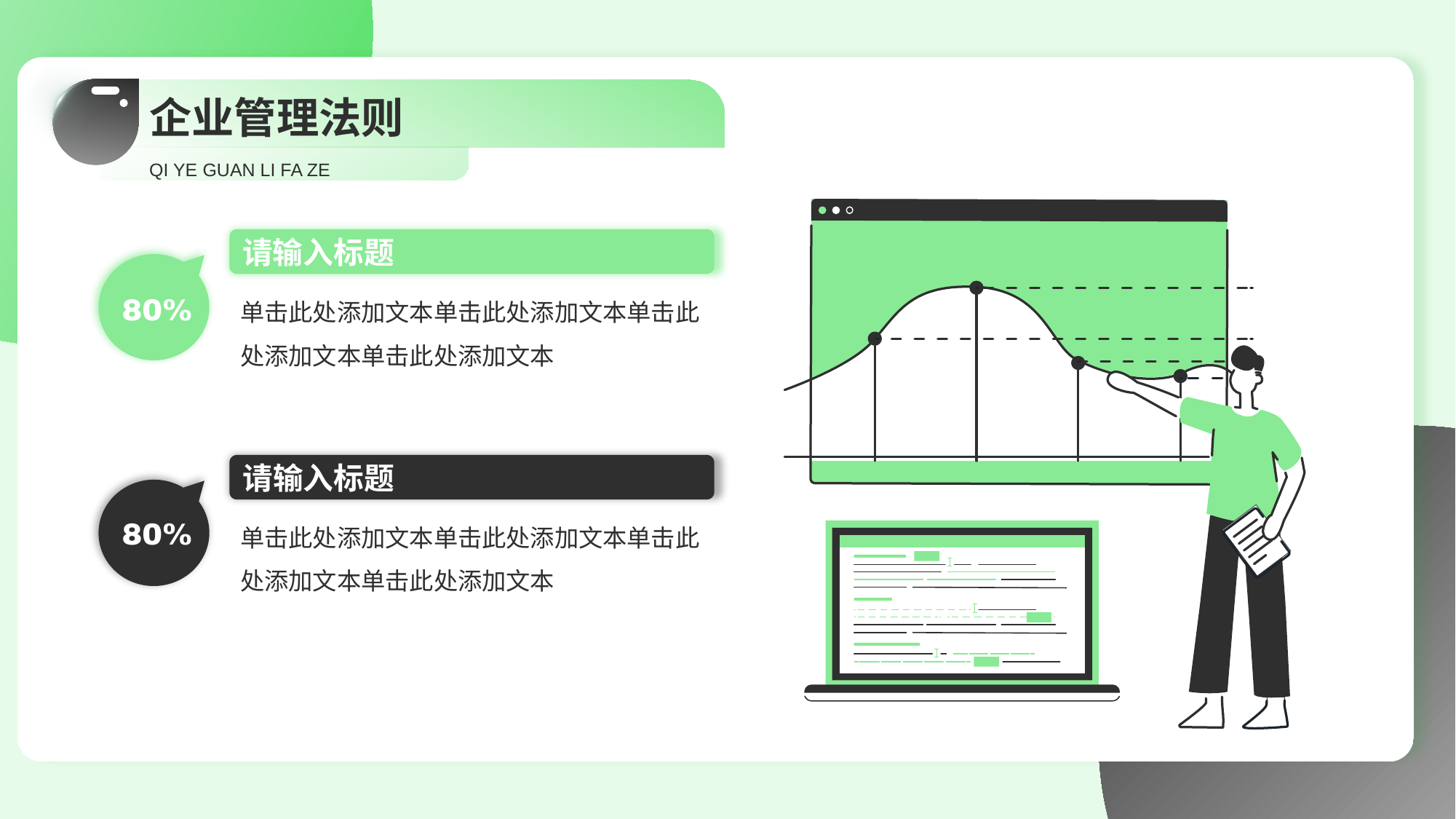

# 企业管理法则
QI YE GUAN LI FA ZE

请输入标题

80%
单击此处添加文本单击此处添加文本单击此处添加文本单击此处添加文本

请输入标题

80%
单击此处添加文本单击此处添加文本单击此处添加文本单击此处添加文本